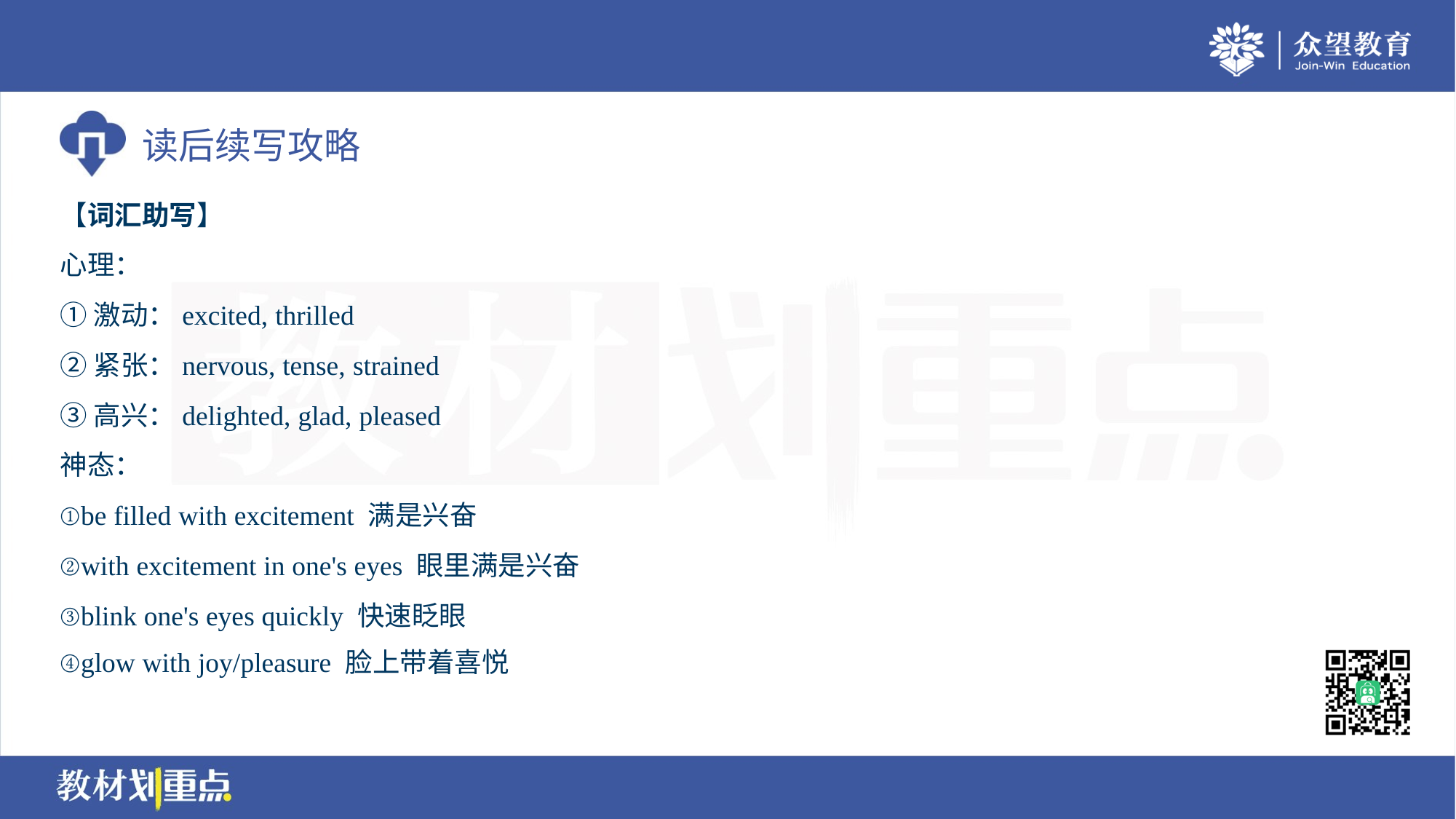

【词汇助写】
心理：
①激动：excited, thrilled
②紧张：nervous, tense, strained
③高兴：delighted, glad, pleased
神态：
①be filled with excitement 满是兴奋
②with excitement in one's eyes 眼里满是兴奋
③blink one's eyes quickly 快速眨眼
④glow with joy/pleasure 脸上带着喜悦